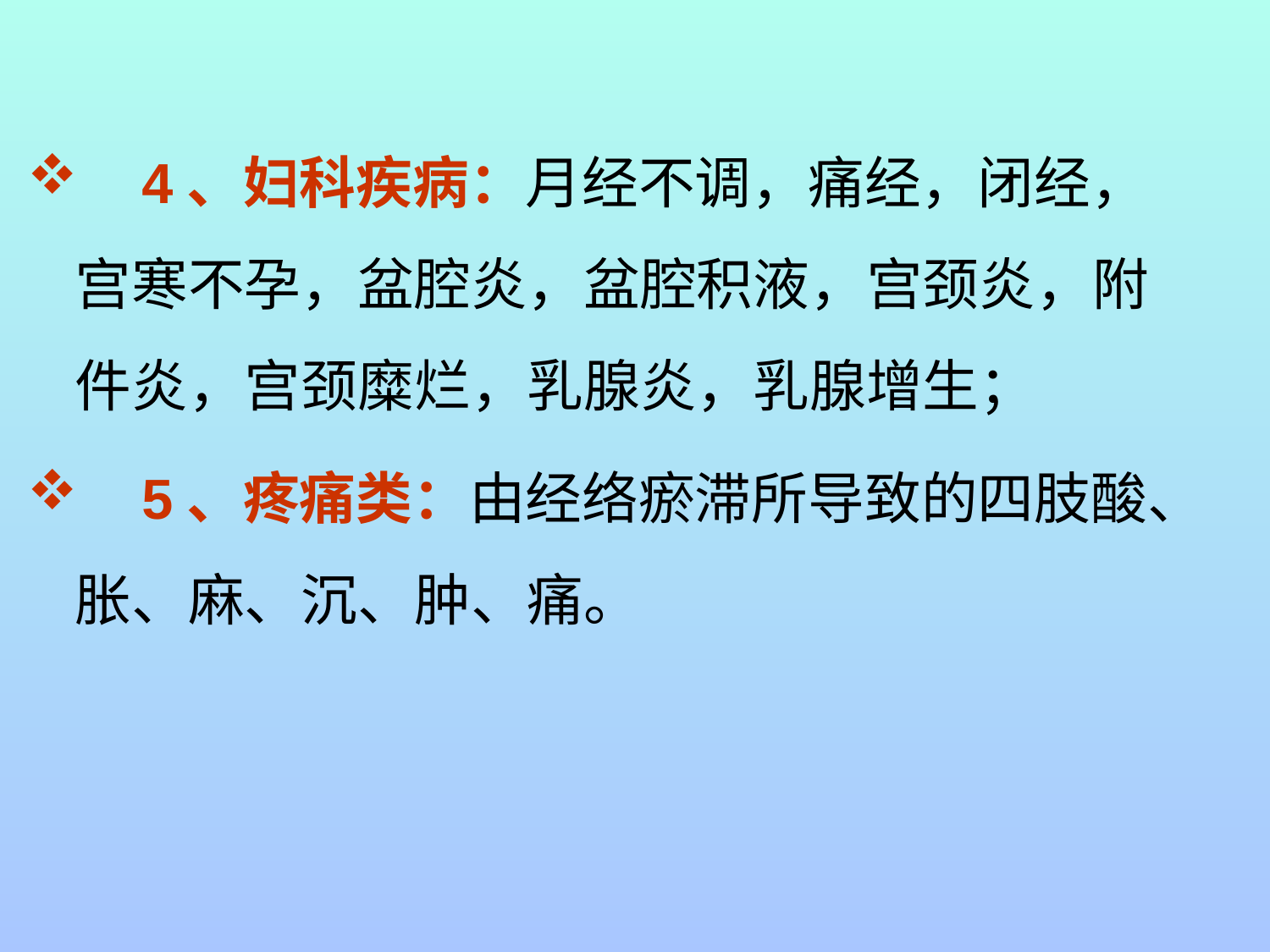

4、妇科疾病：月经不调，痛经，闭经，宫寒不孕，盆腔炎，盆腔积液，宫颈炎，附件炎，宫颈糜烂，乳腺炎，乳腺增生；
    5、疼痛类：由经络瘀滞所导致的四肢酸、胀、麻、沉、肿、痛。